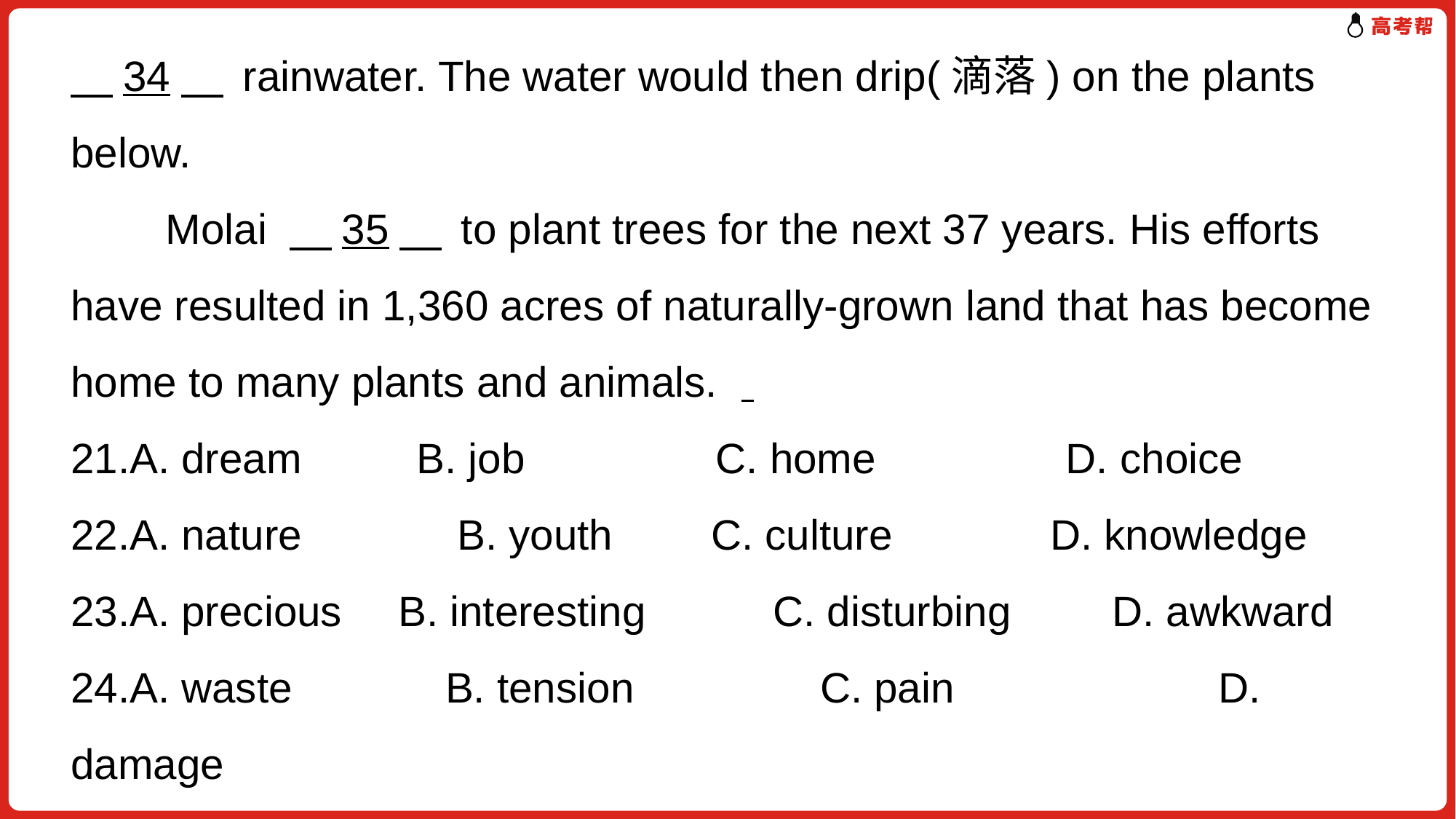

34　 rainwater. The water would then drip(滴落) on the plants below.
　　Molai 　35　 to plant trees for the next 37 years. His efforts have resulted in 1,360 acres of naturally-grown land that has become home to many plants and animals.
21.A. dream　　 B. job　　         C. home　　　　D. choice
22.A. nature	     B. youth	        C. culture	         D. knowledge
23.A. precious	B. interesting	    C. disturbing	     D. awkward
24.A. waste	    B. tension	        C. pain	              D. damage
25.A. Besides	    B. However	    C. Therefore	      D. Otherwise